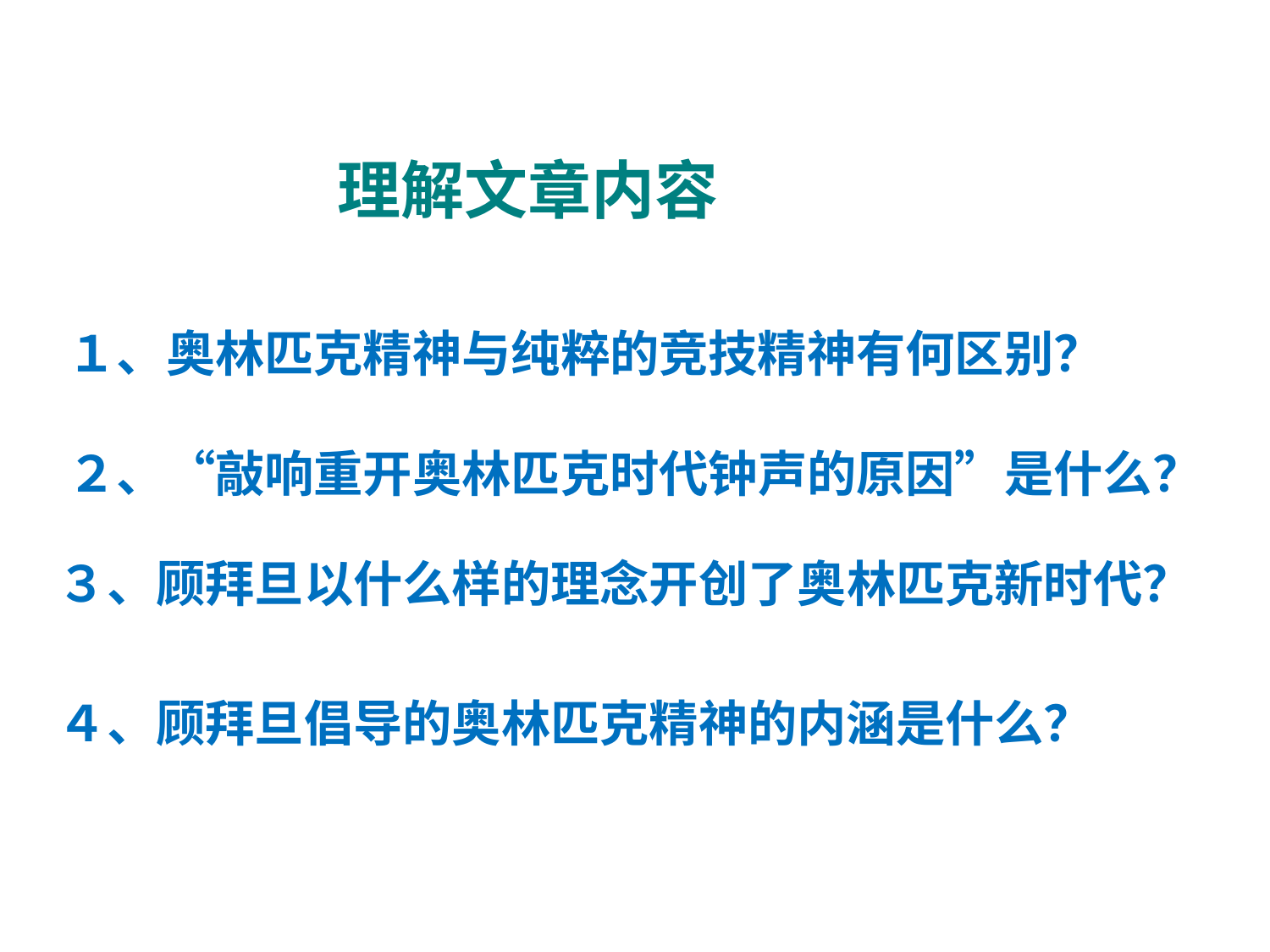

理解文章内容
１、奥林匹克精神与纯粹的竞技精神有何区别？
２、“敲响重开奥林匹克时代钟声的原因”是什么？
３、顾拜旦以什么样的理念开创了奥林匹克新时代？

４、顾拜旦倡导的奥林匹克精神的内涵是什么？